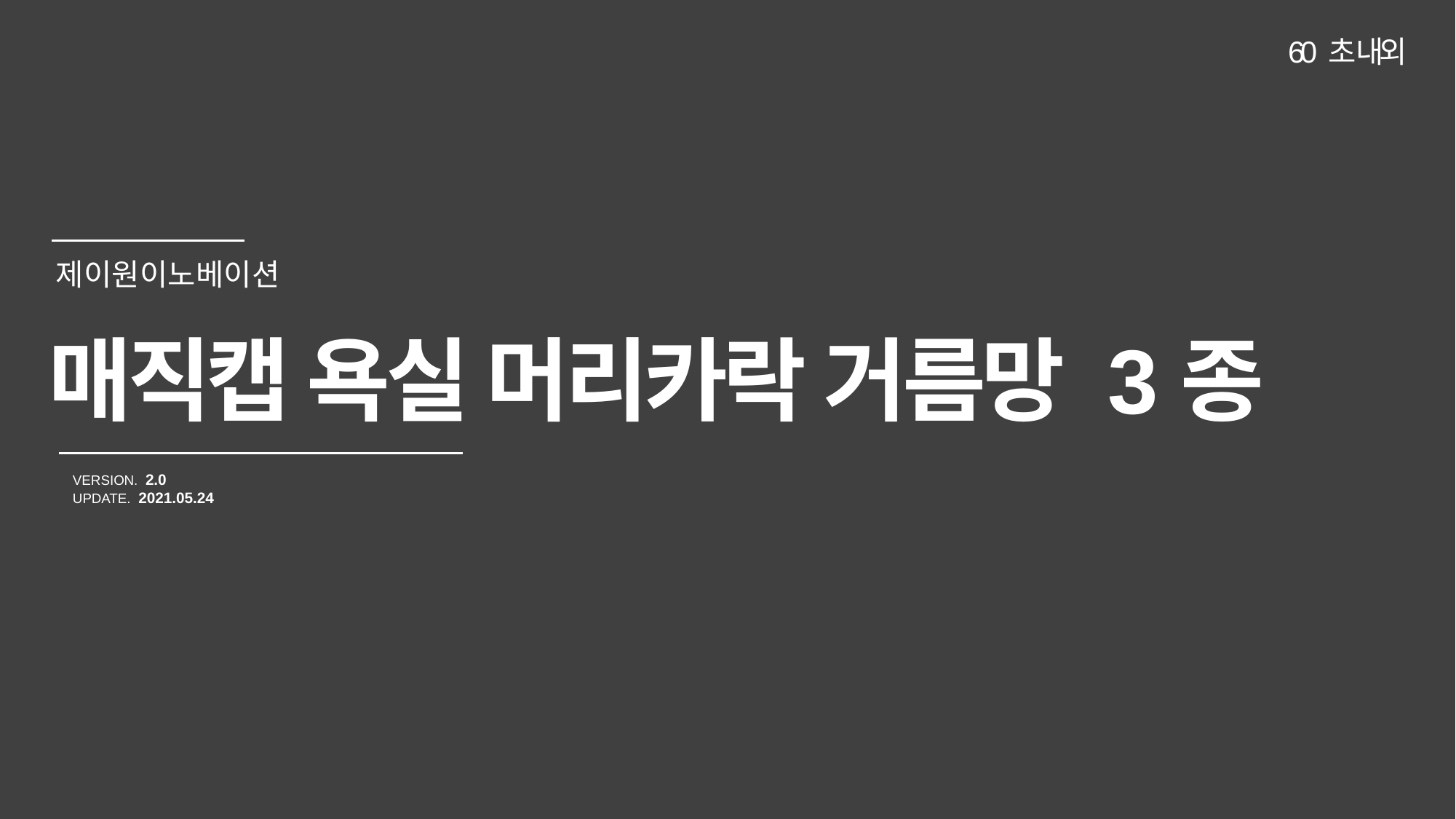

60 초 내외
매직캡 욕실 머리카락 거름망 3종
VERSION.  2.0
UPDATE.  2021.05.24

제이원이노베이션